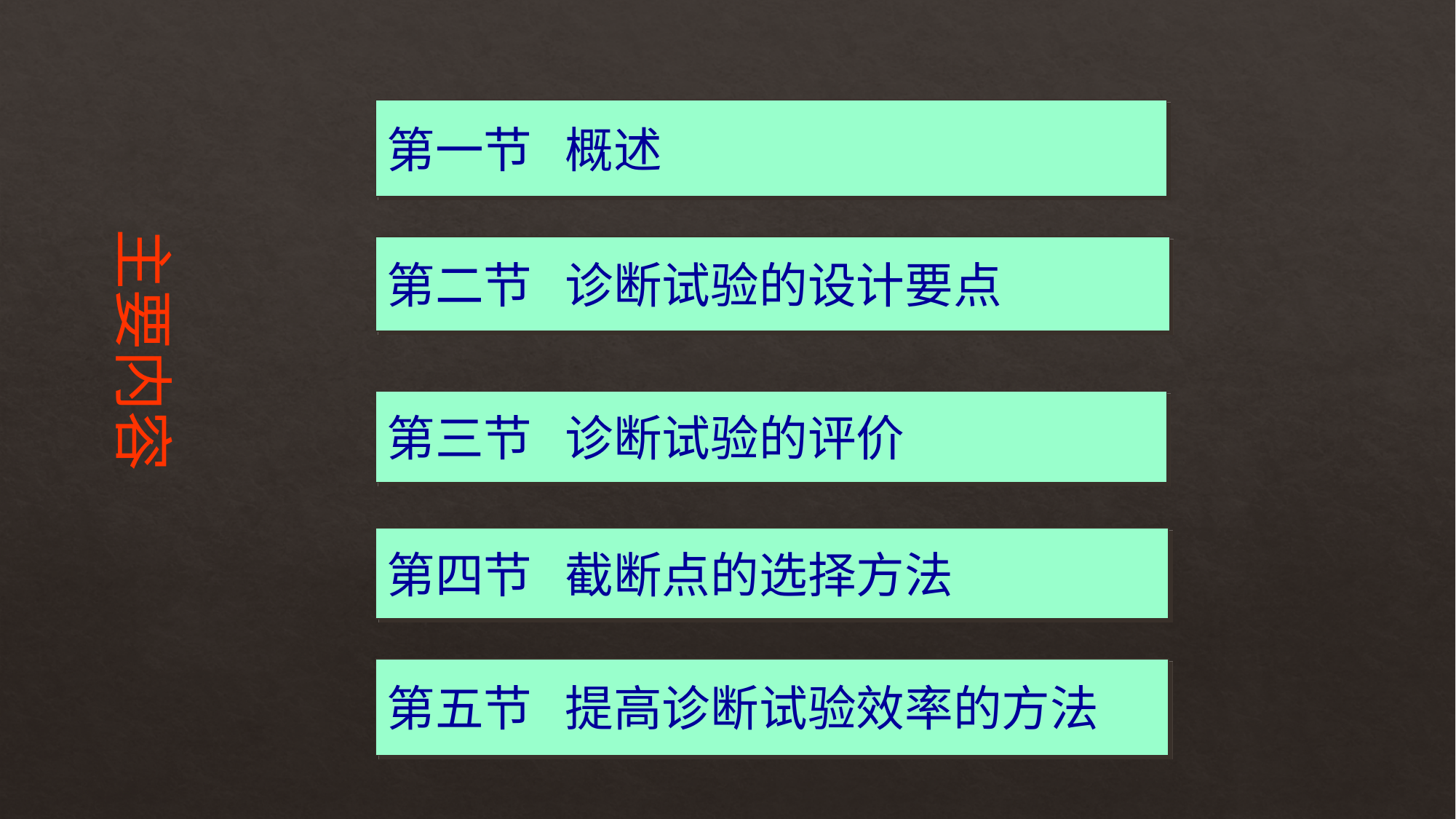

第一节   概述
主要内容
第二节   诊断试验的设计要点
第三节   诊断试验的评价
第四节   截断点的选择方法
第五节   提高诊断试验效率的方法